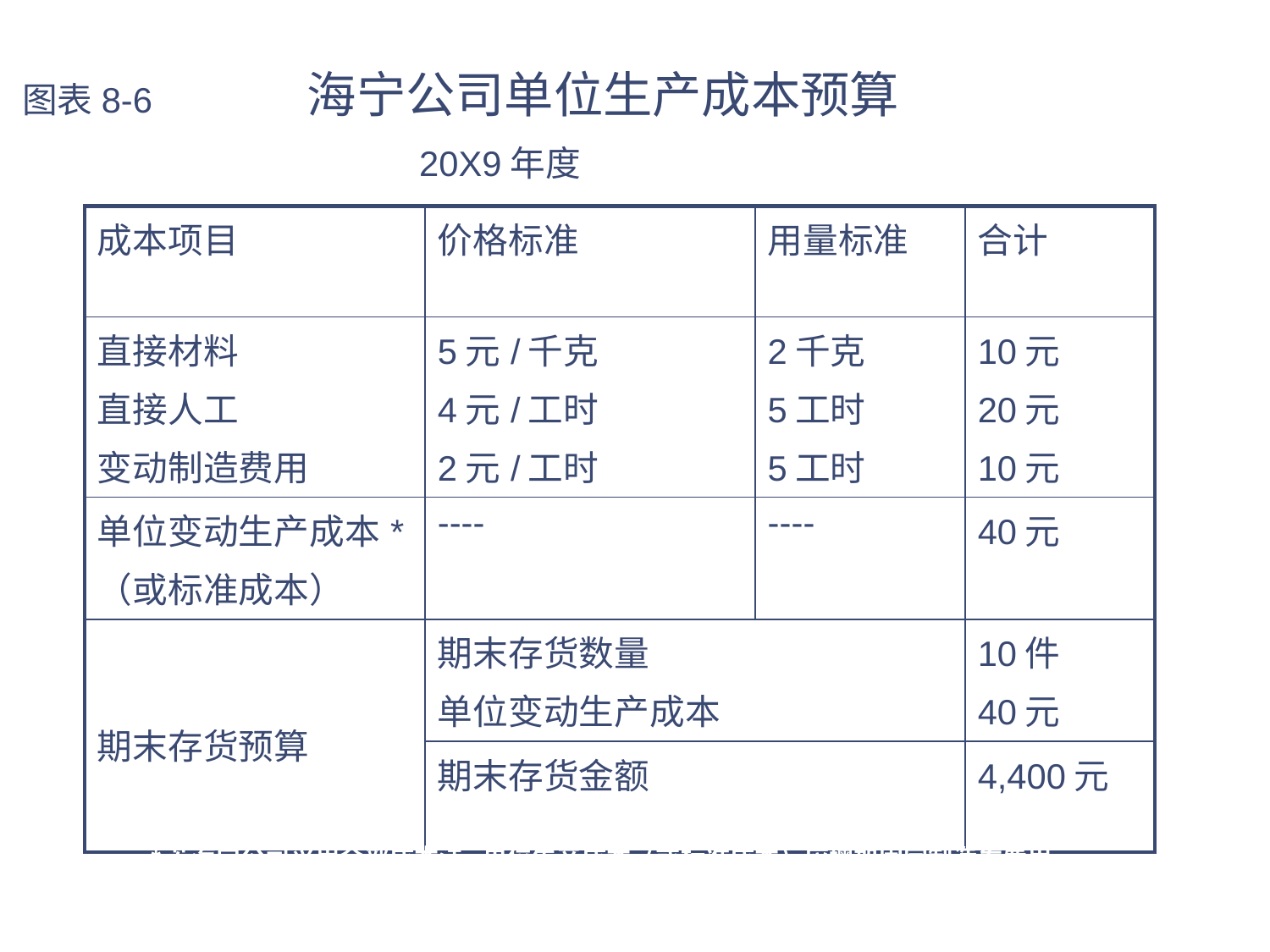

# 图表8-6       海宁公司单位生产成本预算 20X9年度
| 成本项目 | 价格标准 | 用量标准 | 合计 |
| --- | --- | --- | --- |
| 直接材料 直接人工 变动制造费用 | 5元/千克 4元/工时 2元/工时 | 2千克 5工时 5工时 | 10元 20元 10元 |
| 单位变动生产成本\* （或标准成本） | ---- | ---- | 40元 |
| 期末存货预算 | 期末存货数量 单位变动生产成本 |  | 10件 40元 |
|  | 期末存货金额 |  | 4,400元 |
*若海宁公司采用全部成本法,单位生产成本（或标准成本）应增加固定制造发费用
                    1.99667 X 5 = 49.98元.